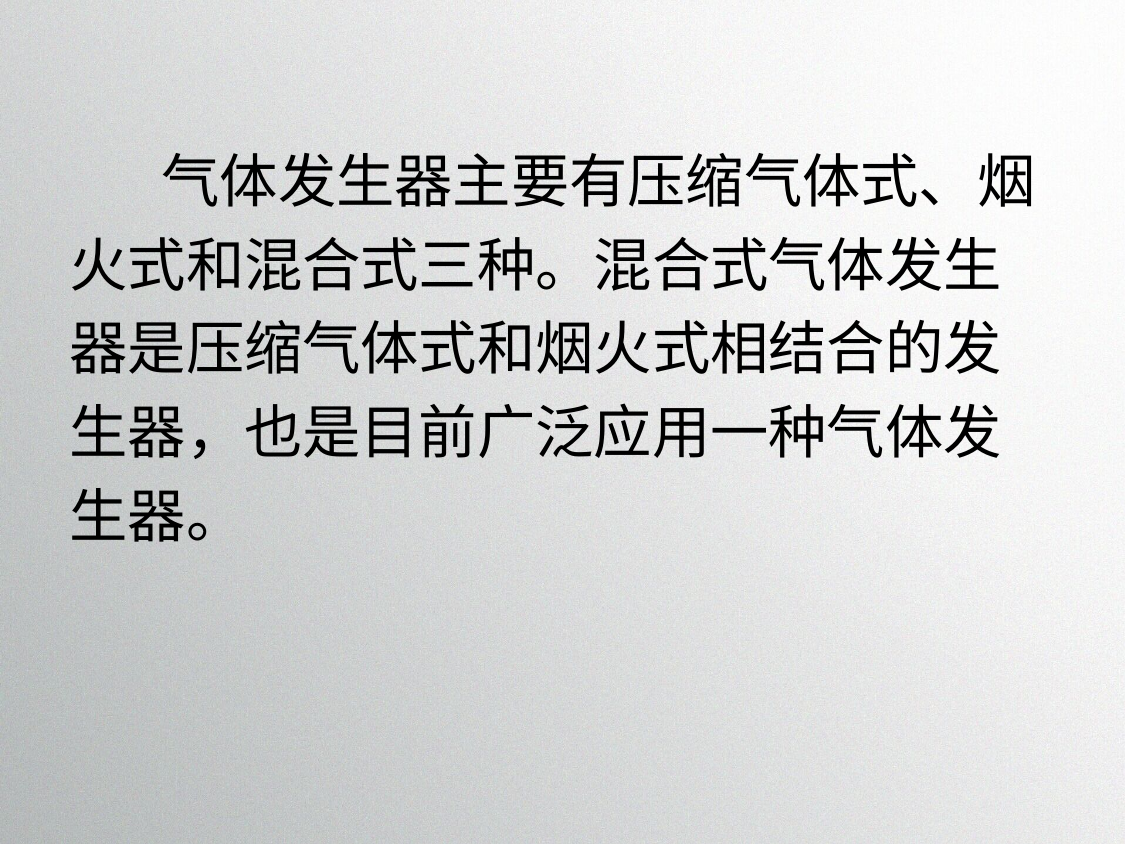

气体发生器主要有压缩气体式、烟火式和混合式三种。混合式气体发生器是压缩气体式和烟火式相结合的发生器，也是目前广泛应用一种气体发生器。